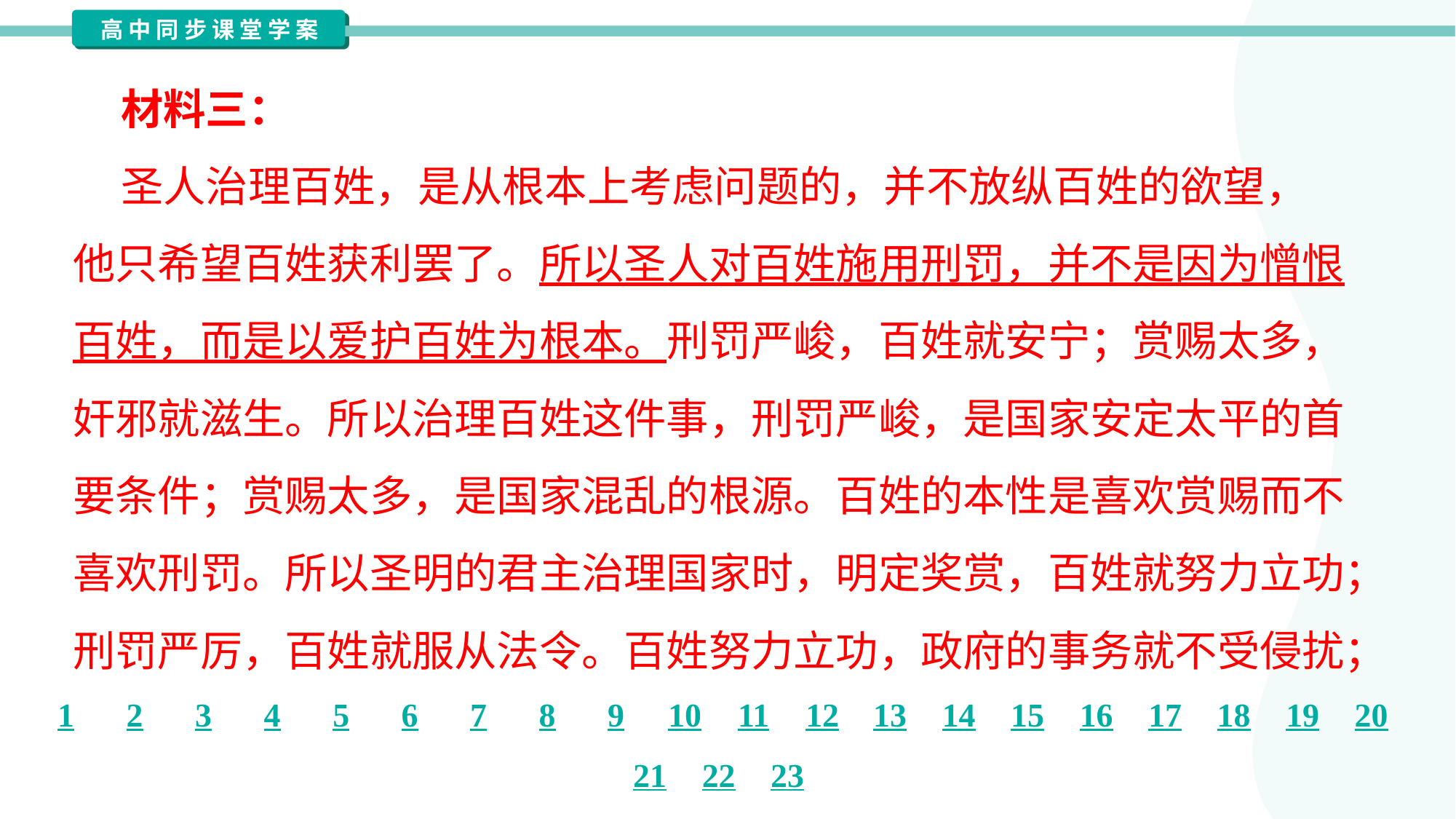

材料三：
    圣人治理百姓，是从根本上考虑问题的，并不放纵百姓的欲望，
他只希望百姓获利罢了。所以圣人对百姓施用刑罚，并不是因为憎恨
百姓，而是以爱护百姓为根本。刑罚严峻，百姓就安宁；赏赐太多，
奸邪就滋生。所以治理百姓这件事，刑罚严峻，是国家安定太平的首
要条件；赏赐太多，是国家混乱的根源。百姓的本性是喜欢赏赐而不
喜欢刑罚。所以圣明的君主治理国家时，明定奖赏，百姓就努力立功；
刑罚严厉，百姓就服从法令。百姓努力立功，政府的事务就不受侵扰；